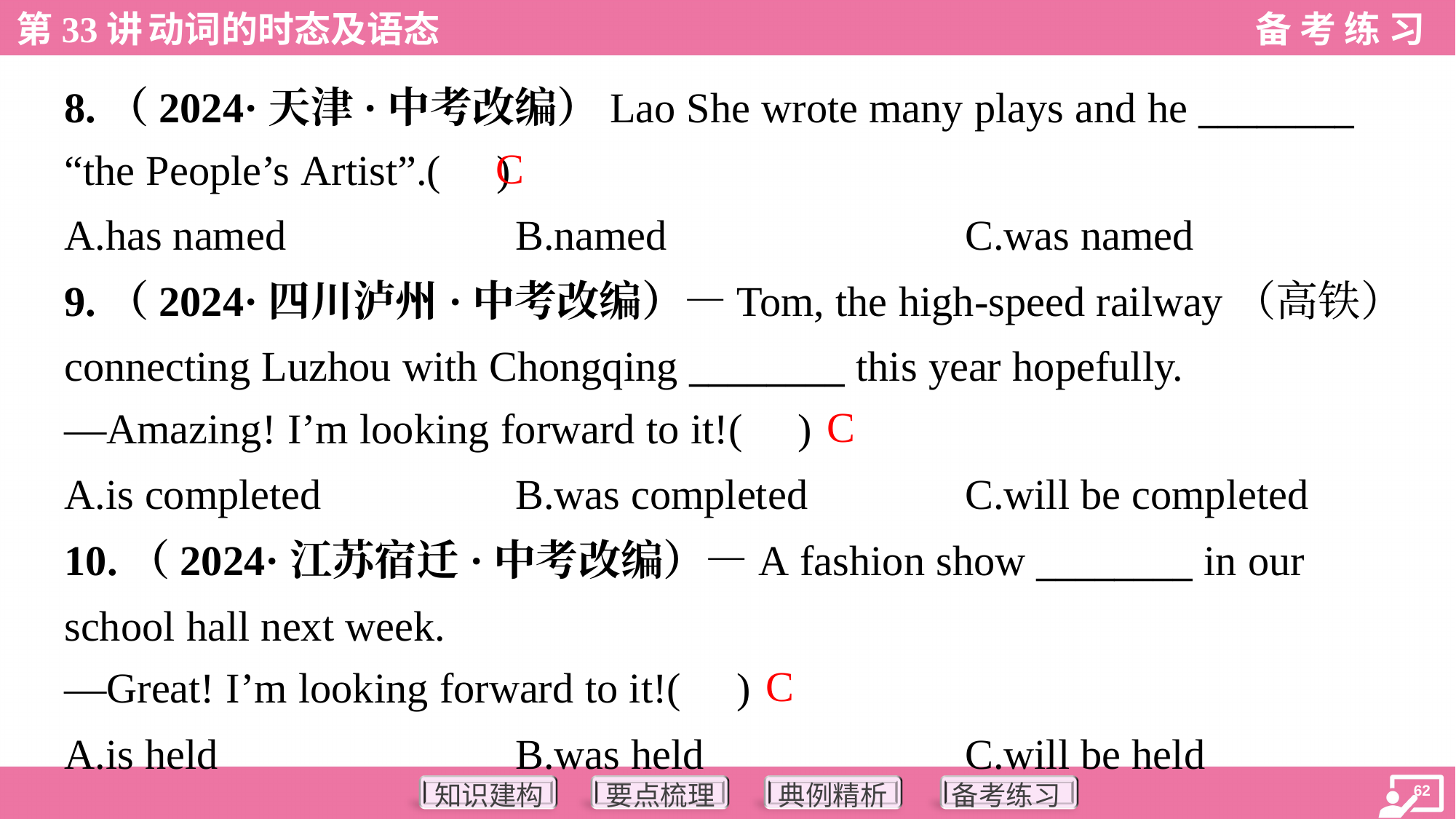

8.（2024·天津·中考改编）Lao She wrote many plays and he ________
“the People’s Artist”.(     )
C
A.has named	B.named	C.was named
9.（2024·四川泸州·中考改编）—Tom, the high-speed railway（高铁）
connecting Luzhou with Chongqing ________ this year hopefully.
—Amazing! I’m looking forward to it!(     )
C
A.is completed	B.was completed	C.will be completed
10.（2024·江苏宿迁·中考改编）—A fashion show ________ in our
school hall next week.
—Great! I’m looking forward to it!(     )
C
A.is held	B.was held	C.will be held